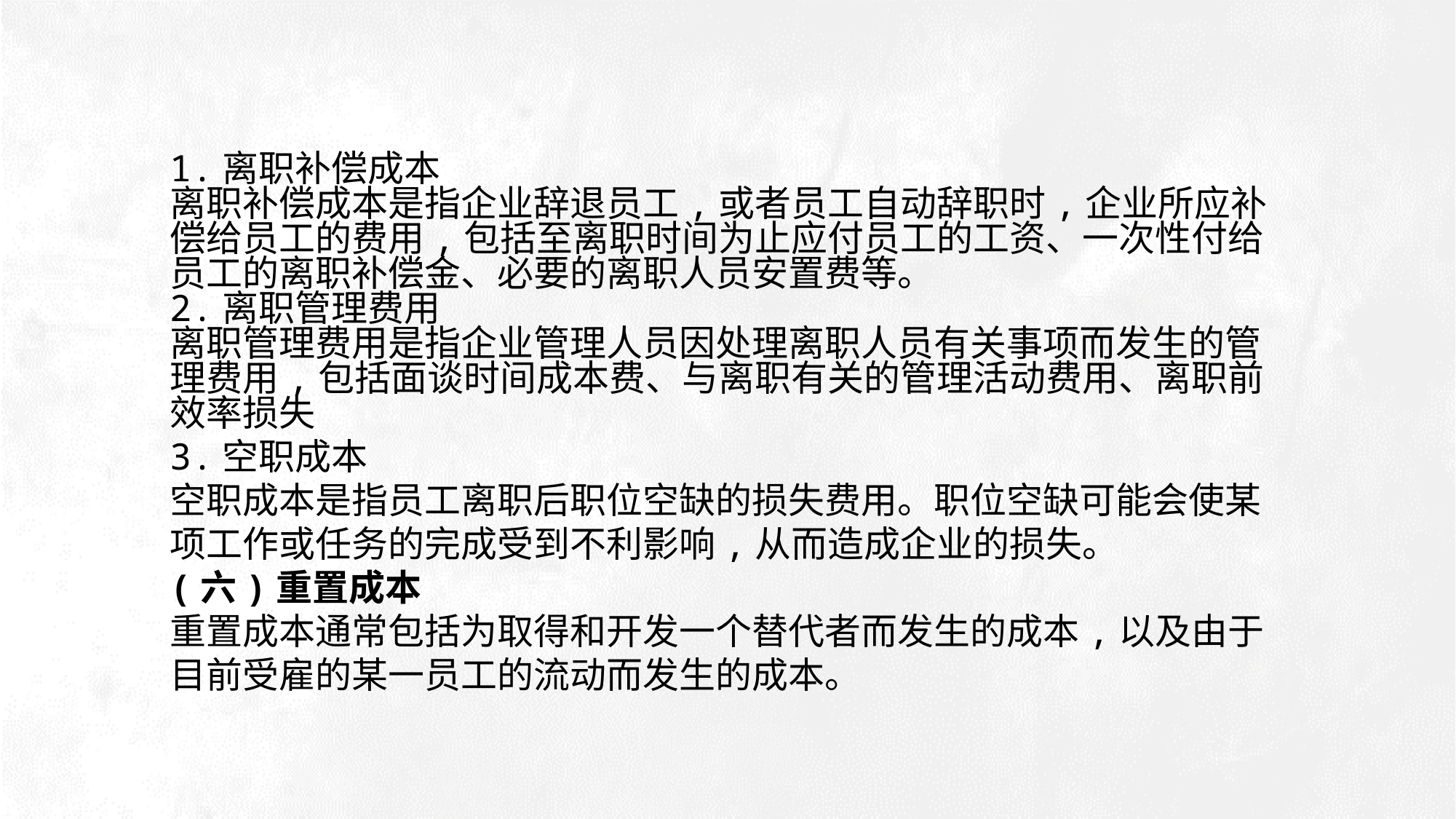

1.离职补偿成本
离职补偿成本是指企业辞退员工,或者员工自动辞职时,企业所应补偿给员工的费用,包括至离职时间为止应付员工的工资、一次性付给员工的离职补偿金、必要的离职人员安置费等。
2.离职管理费用
离职管理费用是指企业管理人员因处理离职人员有关事项而发生的管理费用,包括面谈时间成本费、与离职有关的管理活动费用、离职前效率损失
3.空职成本
空职成本是指员工离职后职位空缺的损失费用。职位空缺可能会使某项工作或任务的完成受到不利影响,从而造成企业的损失。
(六)重置成本
重置成本通常包括为取得和开发一个替代者而发生的成本,以及由于目前受雇的某一员工的流动而发生的成本。